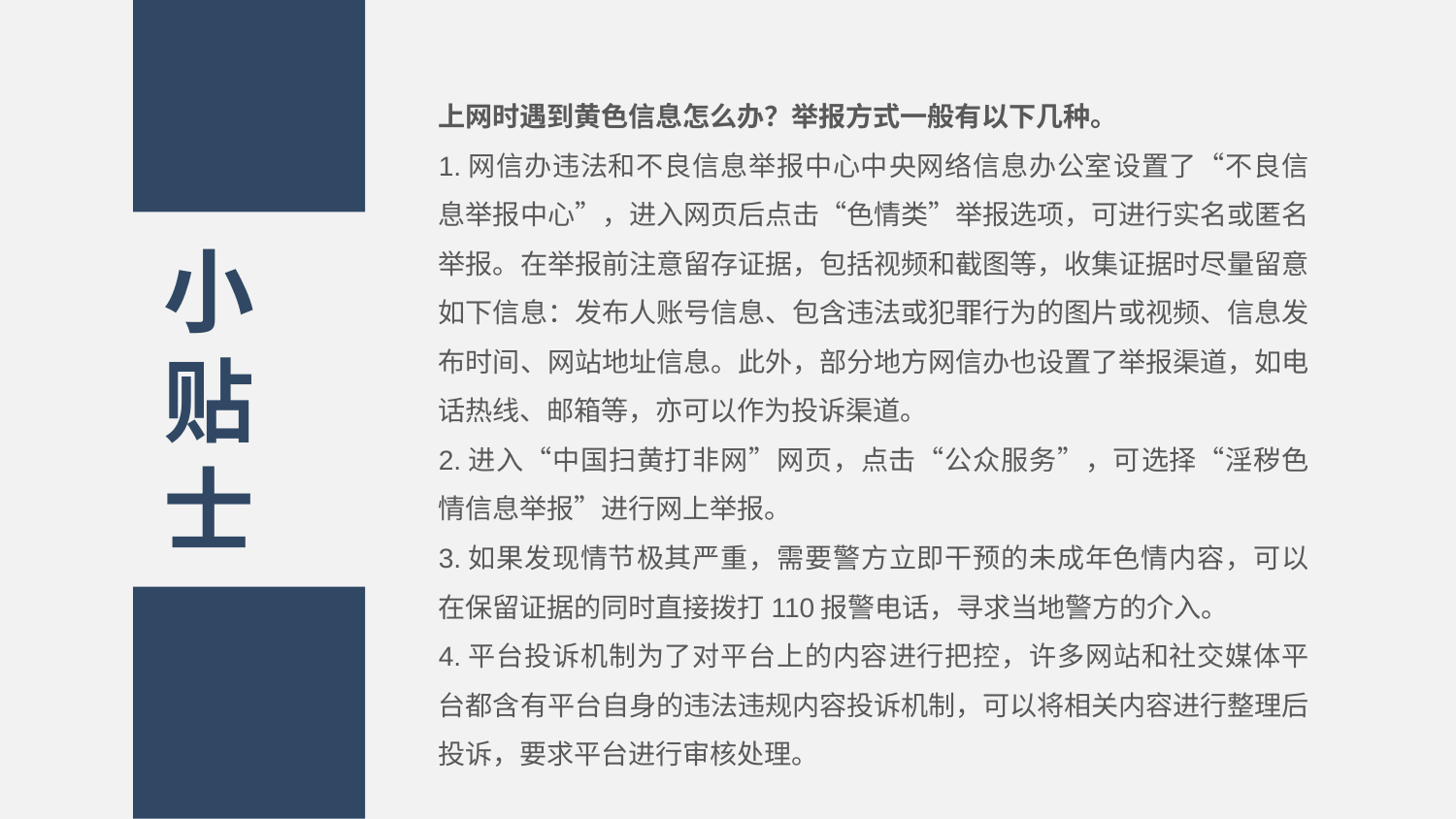

上网时遇到黄色信息怎么办？举报方式一般有以下几种。
1.网信办违法和不良信息举报中心中央网络信息办公室设置了“不良信息举报中心”，进入网页后点击“色情类”举报选项，可进行实名或匿名举报。在举报前注意留存证据，包括视频和截图等，收集证据时尽量留意如下信息：发布人账号信息、包含违法或犯罪行为的图片或视频、信息发布时间、网站地址信息。此外，部分地方网信办也设置了举报渠道，如电话热线、邮箱等，亦可以作为投诉渠道。
2.进入“中国扫黄打非网”网页，点击“公众服务”，可选择“淫秽色情信息举报”进行网上举报。
3.如果发现情节极其严重，需要警方立即干预的未成年色情内容，可以在保留证据的同时直接拨打110报警电话，寻求当地警方的介入。
4.平台投诉机制为了对平台上的内容进行把控，许多网站和社交媒体平台都含有平台自身的违法违规内容投诉机制，可以将相关内容进行整理后投诉，要求平台进行审核处理。
小贴士